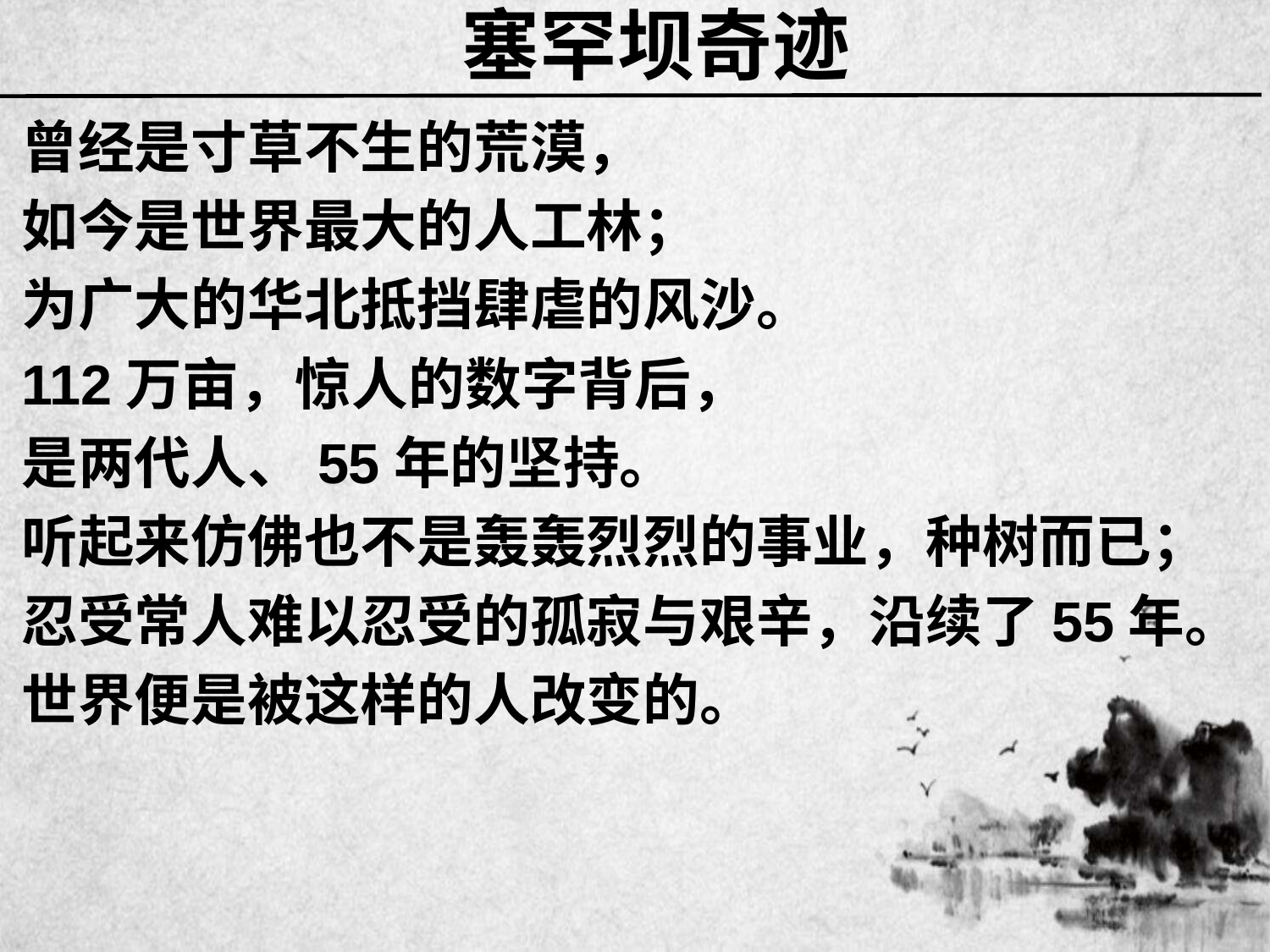

# 塞罕坝奇迹
曾经是寸草不生的荒漠，
如今是世界最大的人工林；
为广大的华北抵挡肆虐的风沙。
112万亩，惊人的数字背后，
是两代人、55年的坚持。
听起来仿佛也不是轰轰烈烈的事业，种树而已；
忍受常人难以忍受的孤寂与艰辛，沿续了55年。
世界便是被这样的人改变的。